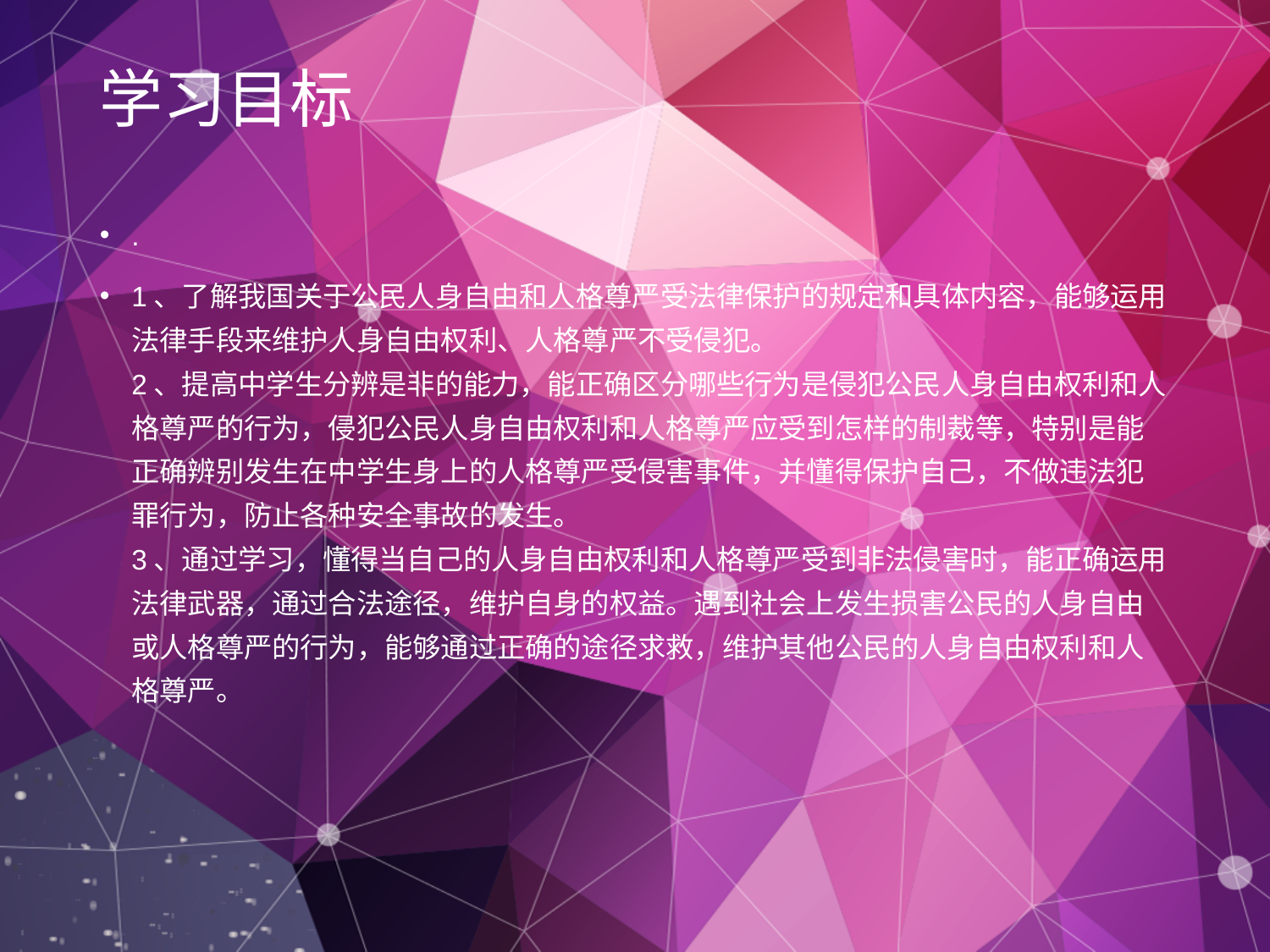

学习目标
.
1、了解我国关于公民人身自由和人格尊严受法律保护的规定和具体内容，能够运用法律手段来维护人身自由权利、人格尊严不受侵犯。 
2、提高中学生分辨是非的能力，能正确区分哪些行为是侵犯公民人身自由权利和人格尊严的行为，侵犯公民人身自由权利和人格尊严应受到怎样的制裁等，特别是能正确辨别发生在中学生身上的人格尊严受侵害事件，并懂得保护自己，不做违法犯罪行为，防止各种安全事故的发生。 
3、通过学习，懂得当自己的人身自由权利和人格尊严受到非法侵害时，能正确运用法律武器，通过合法途径，维护自身的权益。遇到社会上发生损害公民的人身自由或人格尊严的行为，能够通过正确的途径求救，维护其他公民的人身自由权利和人格尊严。